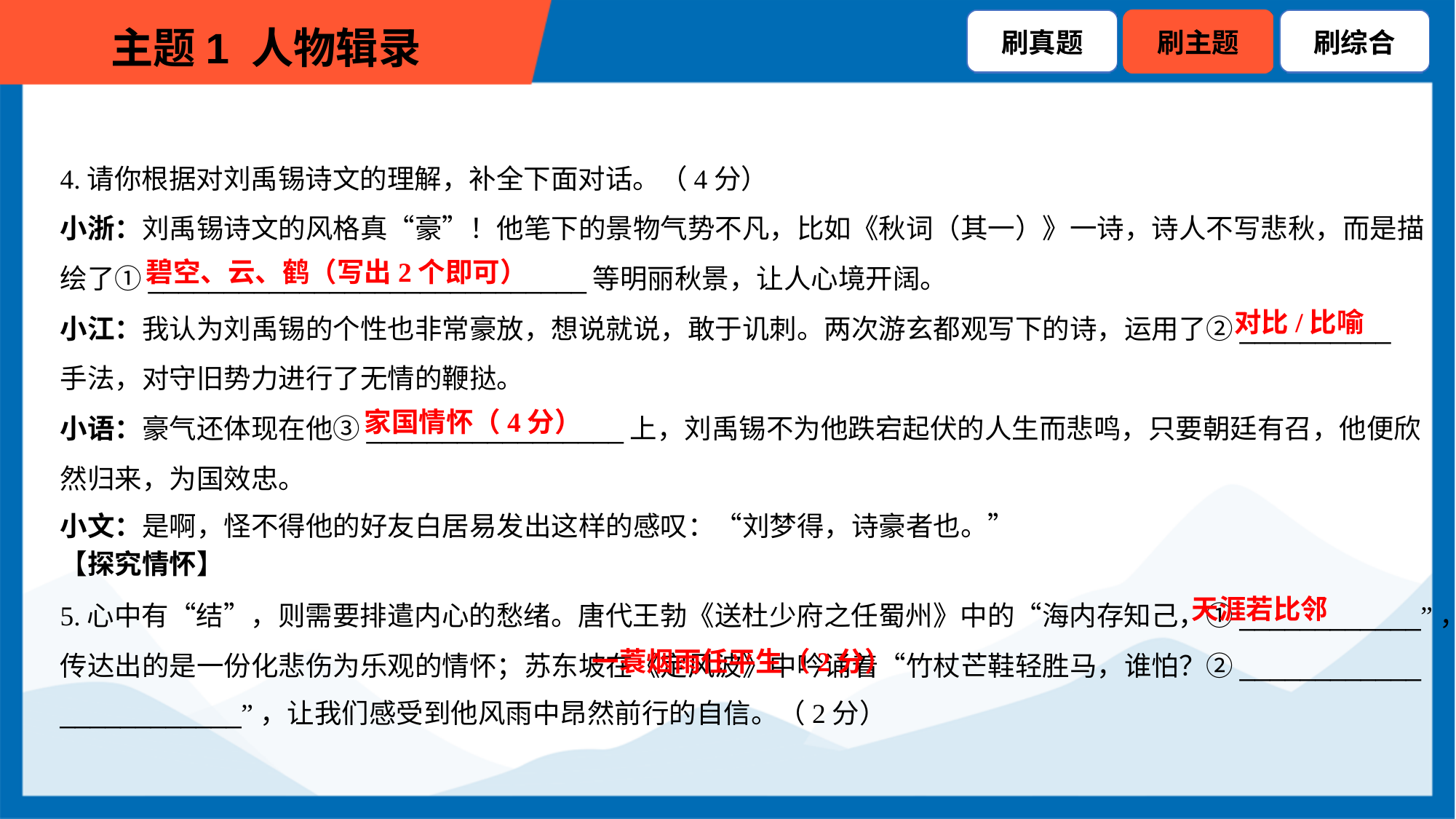

4.请你根据对刘禹锡诗文的理解，补全下面对话。（4分）
小浙：刘禹锡诗文的风格真“豪”！他笔下的景物气势不凡，比如《秋词（其一）》一诗，诗人不写悲秋，而是描
绘了①_____________________________等明丽秋景，让人心境开阔。
小江：我认为刘禹锡的个性也非常豪放，想说就说，敢于讥刺。两次游玄都观写下的诗，运用了②__________
手法，对守旧势力进行了无情的鞭挞。
小语：豪气还体现在他③_________________上，刘禹锡不为他跌宕起伏的人生而悲鸣，只要朝廷有召，他便欣
然归来，为国效忠。
小文：是啊，怪不得他的好友白居易发出这样的感叹：“刘梦得，诗豪者也。”
碧空、云、鹤（写出2个即可）
对比/比喻
家国情怀（4分）
【探究情怀】
天涯若比邻
5.心中有“结”，则需要排遣内心的愁绪。唐代王勃《送杜少府之任蜀州》中的“海内存知己，①____________”，
传达出的是一份化悲伤为乐观的情怀；苏东坡在《定风波》中吟诵着“竹杖芒鞋轻胜马，谁怕？②____________
____________”，让我们感受到他风雨中昂然前行的自信。（2分）
                                                                                     一蓑烟雨任平生（2分）